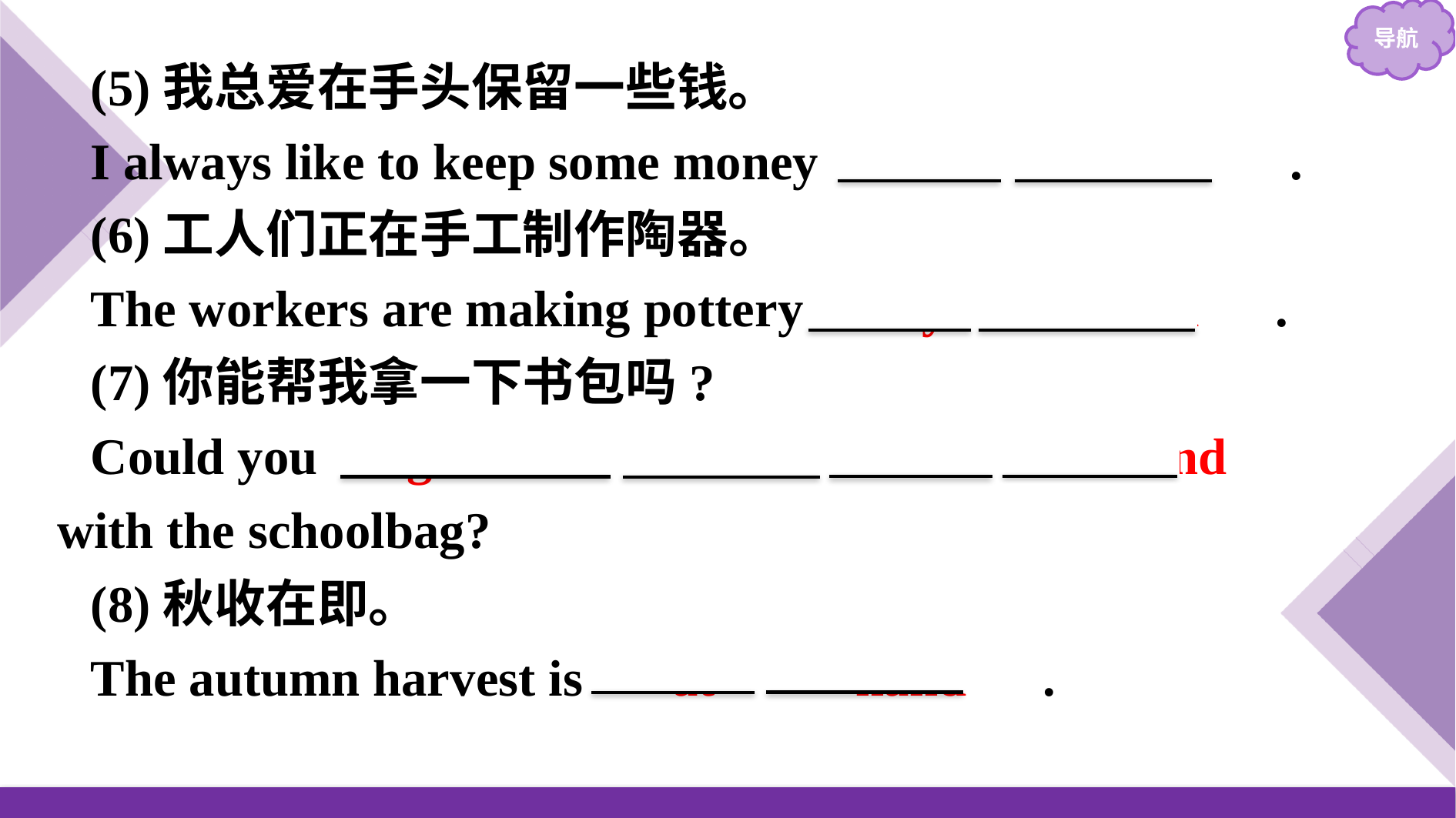

(5)我总爱在手头保留一些钱。
I always like to keep some money 　on　 　hand　.
(6)工人们正在手工制作陶器。
The workers are making pottery 　by　 　hand　.
(7)你能帮我拿一下书包吗?
Could you 　give/lend　 　me　 　a　 　hand　 with the schoolbag?
(8)秋收在即。
The autumn harvest is 　at　 　hand　.